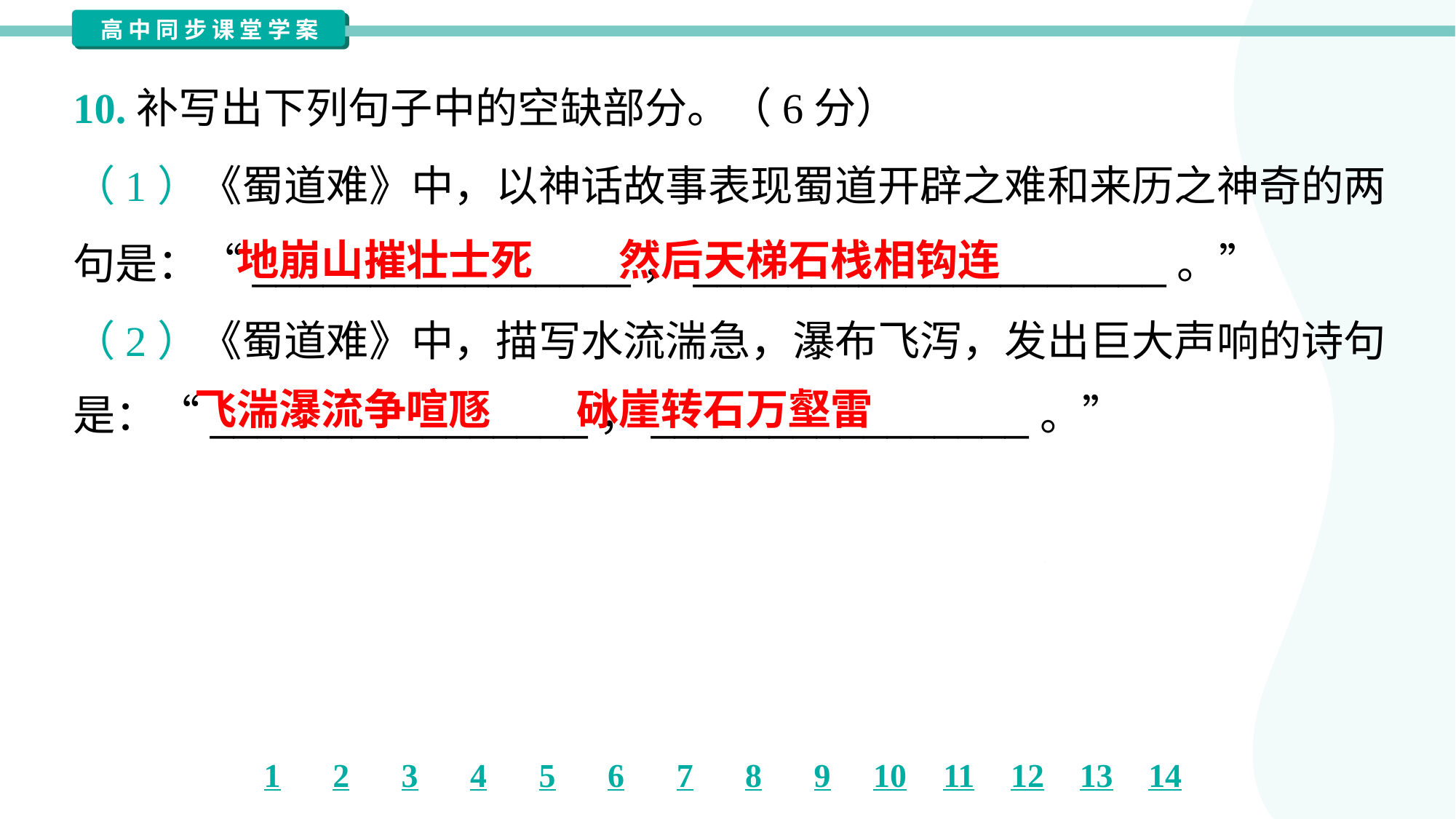

10.补写出下列句子中的空缺部分。（6分）
（1）《蜀道难》中，以神话故事表现蜀道开辟之难和来历之神奇的两
句是：“________________，____________________。”
（2）《蜀道难》中，描写水流湍急，瀑布飞泻，发出巨大声响的诗句
是：“________________，________________。”
地崩山摧壮士死
然后天梯石栈相钩连
飞湍瀑流争喧豗
砯崖转石万壑雷